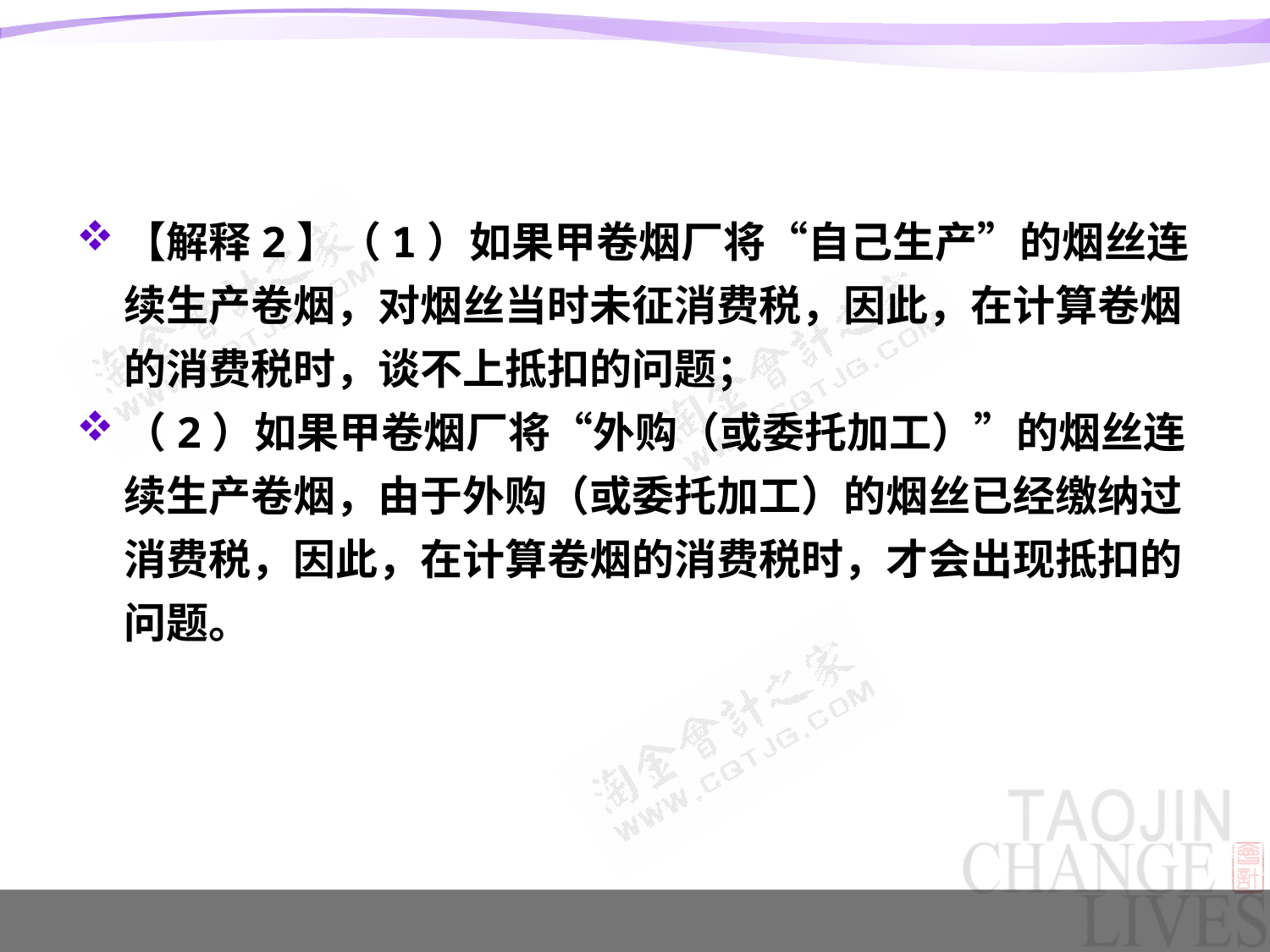

#
【解释2】（1）如果甲卷烟厂将“自己生产”的烟丝连续生产卷烟，对烟丝当时未征消费税，因此，在计算卷烟的消费税时，谈不上抵扣的问题；
（2）如果甲卷烟厂将“外购（或委托加工）”的烟丝连续生产卷烟，由于外购（或委托加工）的烟丝已经缴纳过消费税，因此，在计算卷烟的消费税时，才会出现抵扣的问题。